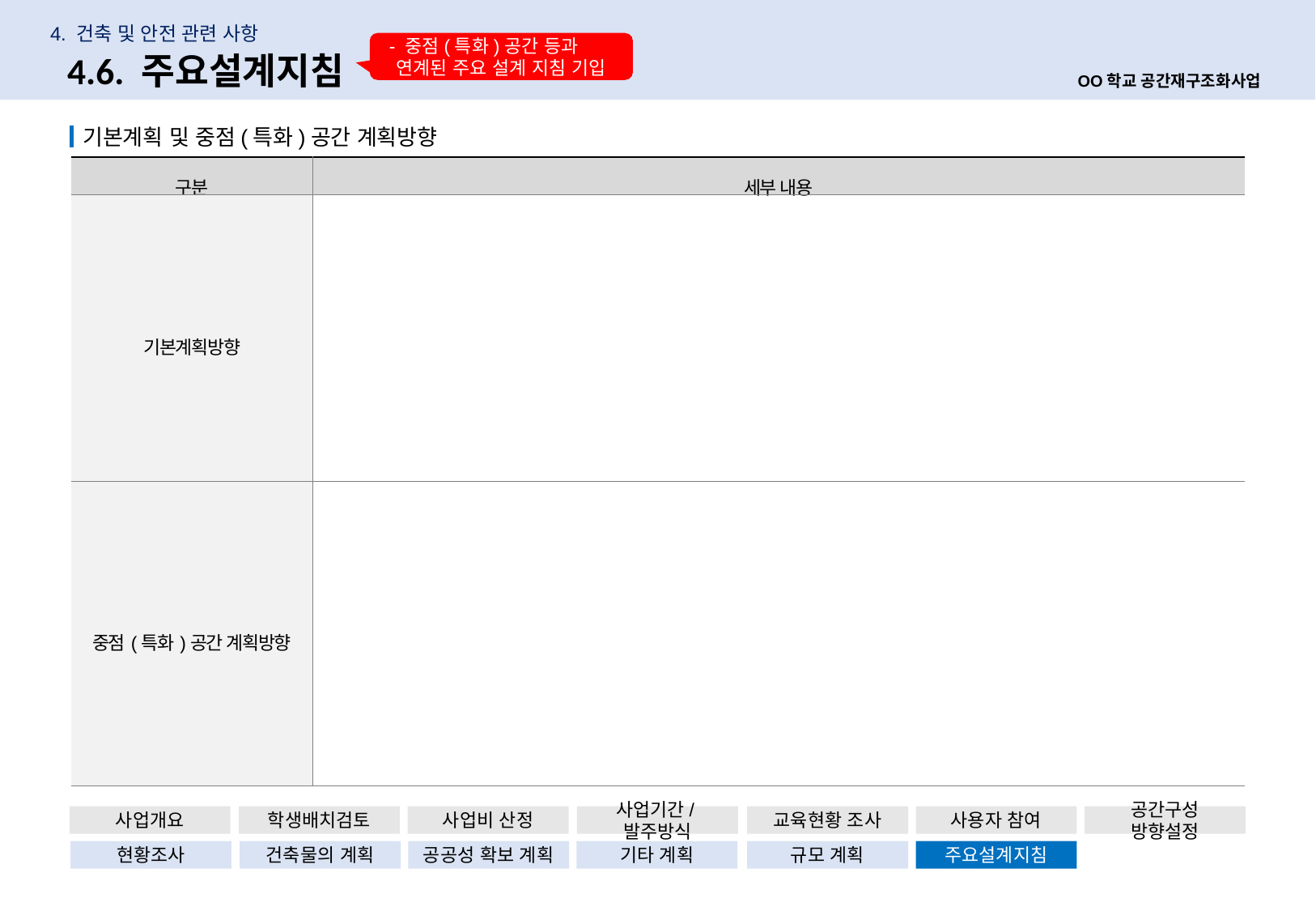

4. 건축 및 안전 관련 사항
38
 - 중점(특화)공간 등과 연계된 주요 설계 지침 기입
4.6. 주요설계지침
OO학교 공간재구조화사업
 기본계획 및 중점(특화)공간 계획방향
| 구분 | 세부 내용 |
| --- | --- |
| 기본계획방향 |  |
| 중점(특화)공간 계획방향 |  |

사업개요
학생배치검토
사업비 산정
사업기간/발주방식
교육현황 조사
사용자 참여
공간구성 방향설정
현황조사
건축물의 계획
공공성 확보 계획
기타 계획
규모 계획
주요설계지침